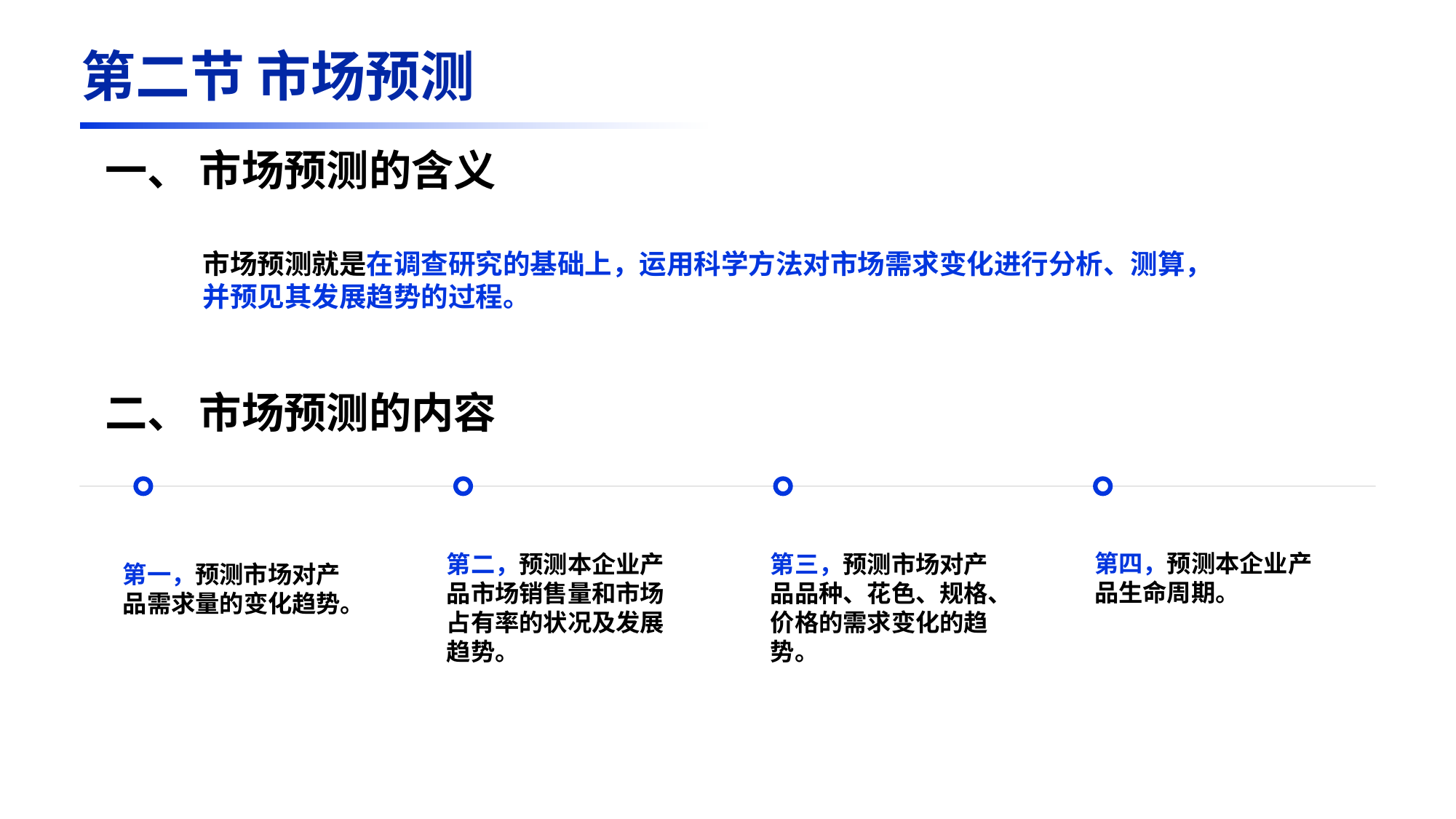

第二节 市场预测
一、 市场预测的含义
市场预测就是在调查研究的基础上，运用科学方法对市场需求变化进行分析、测算，并预见其发展趋势的过程。
二、 市场预测的内容

第一，预测市场对产品需求量的变化趋势。

第二，预测本企业产品市场销售量和市场占有率的状况及发展趋势。

第三，预测市场对产品品种、花色、规格、价格的需求变化的趋势。

第四，预测本企业产品生命周期。